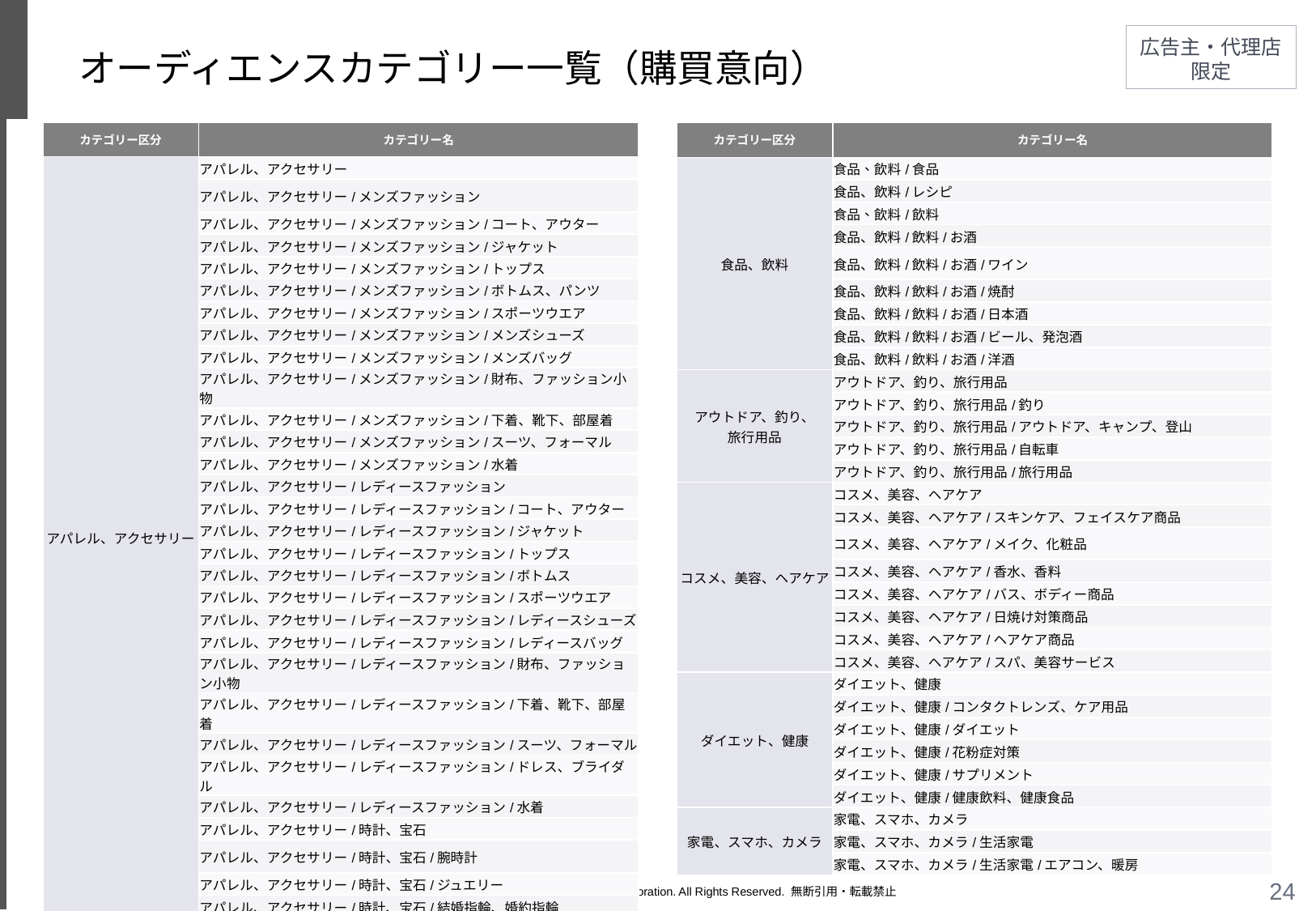

# オーディエンスカテゴリー一覧（購買意向）
| カテゴリー区分 | カテゴリー名 |
| --- | --- |
| 食品、飲料 | 食品、飲料/食品 |
|  | 食品、飲料/レシピ |
|  | 食品、飲料/飲料 |
|  | 食品、飲料/飲料/お酒 |
|  | 食品、飲料/飲料/お酒/ワイン |
|  | 食品、飲料/飲料/お酒/焼酎 |
|  | 食品、飲料/飲料/お酒/日本酒 |
|  | 食品、飲料/飲料/お酒/ビール、発泡酒 |
|  | 食品、飲料/飲料/お酒/洋酒 |
| アウトドア、釣り、 旅行用品 | アウトドア、釣り、旅行用品 |
|  | アウトドア、釣り、旅行用品/釣り |
|  | アウトドア、釣り、旅行用品/アウトドア、キャンプ、登山 |
|  | アウトドア、釣り、旅行用品/自転車 |
|  | アウトドア、釣り、旅行用品/旅行用品 |
| コスメ、美容、ヘアケア | コスメ、美容、ヘアケア |
|  | コスメ、美容、ヘアケア/スキンケア、フェイスケア商品 |
|  | コスメ、美容、ヘアケア/メイク、化粧品 |
|  | コスメ、美容、ヘアケア/香水、香料 |
|  | コスメ、美容、ヘアケア/バス、ボディー商品 |
|  | コスメ、美容、ヘアケア/日焼け対策商品 |
|  | コスメ、美容、ヘアケア/ヘアケア商品 |
|  | コスメ、美容、ヘアケア/スパ、美容サービス |
| ダイエット、健康 | ダイエット、健康 |
|  | ダイエット、健康/コンタクトレンズ、ケア用品 |
|  | ダイエット、健康/ダイエット |
|  | ダイエット、健康/花粉症対策 |
|  | ダイエット、健康/サプリメント |
|  | ダイエット、健康/健康飲料、健康食品 |
| 家電、スマホ、カメラ | 家電、スマホ、カメラ |
|  | 家電、スマホ、カメラ/生活家電 |
|  | 家電、スマホ、カメラ/生活家電/エアコン、暖房 |
| カテゴリー区分 | カテゴリー名 |
| --- | --- |
| アパレル、アクセサリー | アパレル、アクセサリー |
|  | アパレル、アクセサリー/メンズファッション |
|  | アパレル、アクセサリー/メンズファッション/コート、アウター |
|  | アパレル、アクセサリー/メンズファッション/ジャケット |
|  | アパレル、アクセサリー/メンズファッション/トップス |
|  | アパレル、アクセサリー/メンズファッション/ボトムス、パンツ |
|  | アパレル、アクセサリー/メンズファッション/スポーツウエア |
|  | アパレル、アクセサリー/メンズファッション/メンズシューズ |
|  | アパレル、アクセサリー/メンズファッション/メンズバッグ |
|  | アパレル、アクセサリー/メンズファッション/財布、ファッション小物 |
|  | アパレル、アクセサリー/メンズファッション/下着、靴下、部屋着 |
|  | アパレル、アクセサリー/メンズファッション/スーツ、フォーマル |
|  | アパレル、アクセサリー/メンズファッション/水着 |
|  | アパレル、アクセサリー/レディースファッション |
|  | アパレル、アクセサリー/レディースファッション/コート、アウター |
|  | アパレル、アクセサリー/レディースファッション/ジャケット |
|  | アパレル、アクセサリー/レディースファッション/トップス |
|  | アパレル、アクセサリー/レディースファッション/ボトムス |
|  | アパレル、アクセサリー/レディースファッション/スポーツウエア |
|  | アパレル、アクセサリー/レディースファッション/レディースシューズ |
|  | アパレル、アクセサリー/レディースファッション/レディースバッグ |
|  | アパレル、アクセサリー/レディースファッション/財布、ファッション小物 |
|  | アパレル、アクセサリー/レディースファッション/下着、靴下、部屋着 |
|  | アパレル、アクセサリー/レディースファッション/スーツ、フォーマル |
|  | アパレル、アクセサリー/レディースファッション/ドレス、ブライダル |
|  | アパレル、アクセサリー/レディースファッション/水着 |
|  | アパレル、アクセサリー/時計、宝石 |
|  | アパレル、アクセサリー/時計、宝石/腕時計 |
|  | アパレル、アクセサリー/時計、宝石/ジュエリー |
|  | アパレル、アクセサリー/時計、宝石/結婚指輪、婚約指輪 |
| 食品、飲料 | 食品、飲料 |
Copyright（C）2020 Yahoo Japan Corporation. All Rights Reserved. 無断引用・転載禁止